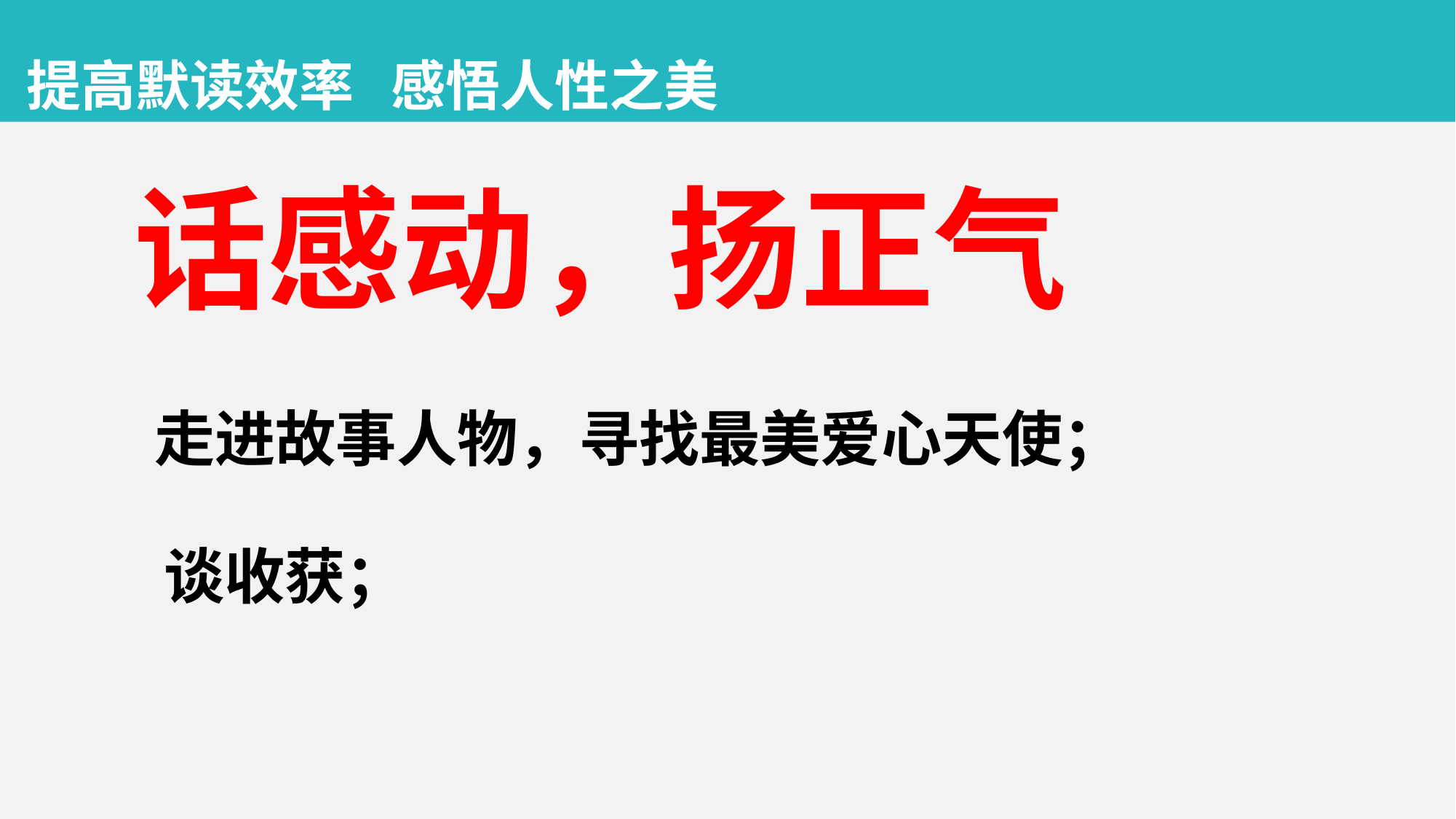

提高默读效率   感悟人性之美
话感动，扬正气
走进故事人物，寻找最美爱心天使；
谈收获；